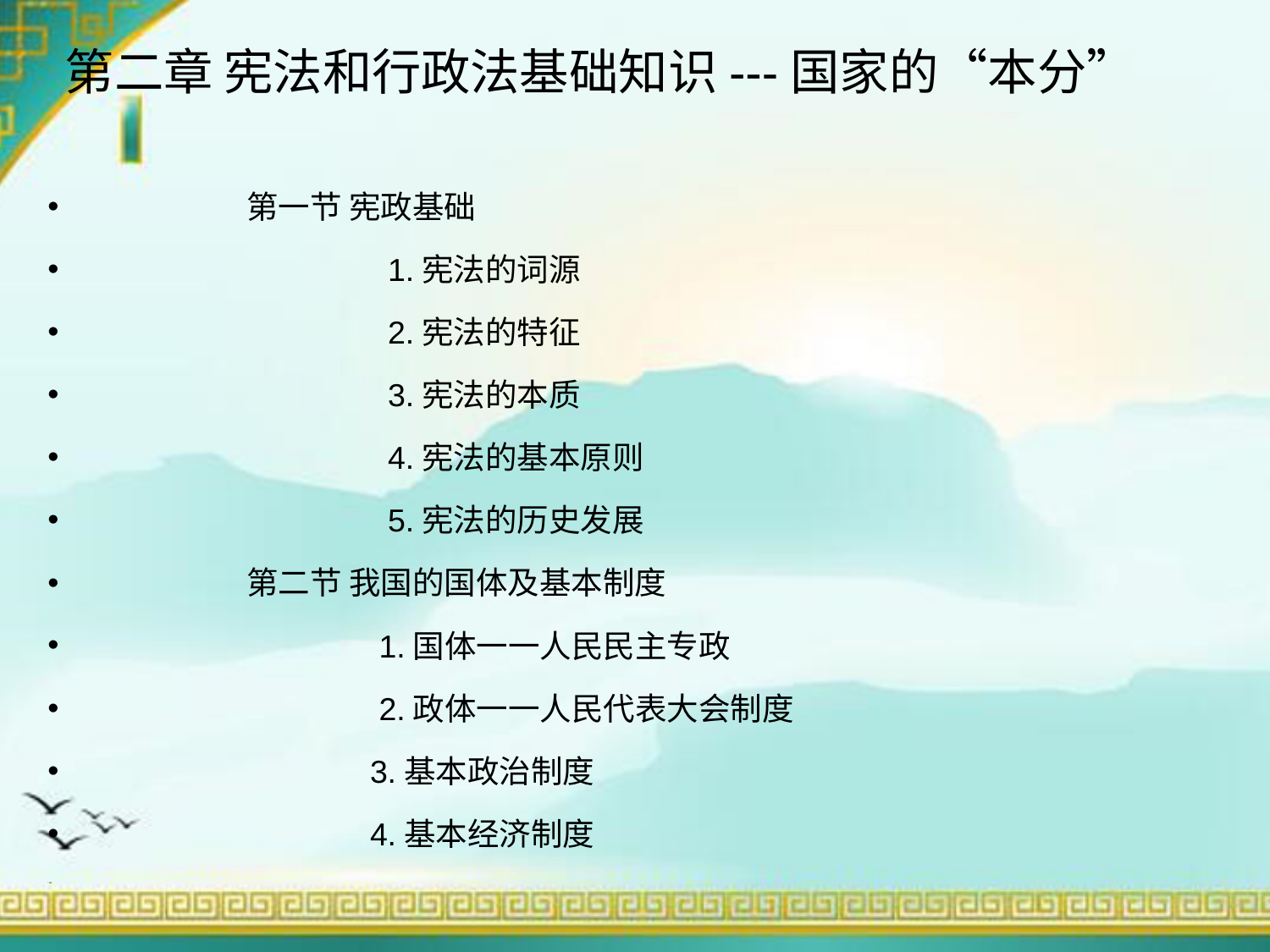

第二章 宪法和行政法基础知识---国家的“本分”

                         第一节 宪政基础
                                     1.宪法的词源
                                     2.宪法的特征
                                     3.宪法的本质
                                     4.宪法的基本原则
                                     5.宪法的历史发展
                         第二节 我国的国体及基本制度
                                    1.国体一一人民民主专政
                                    2.政体一一人民代表大会制度
                                   3.基本政治制度
                                   4.基本经济制度

 第三